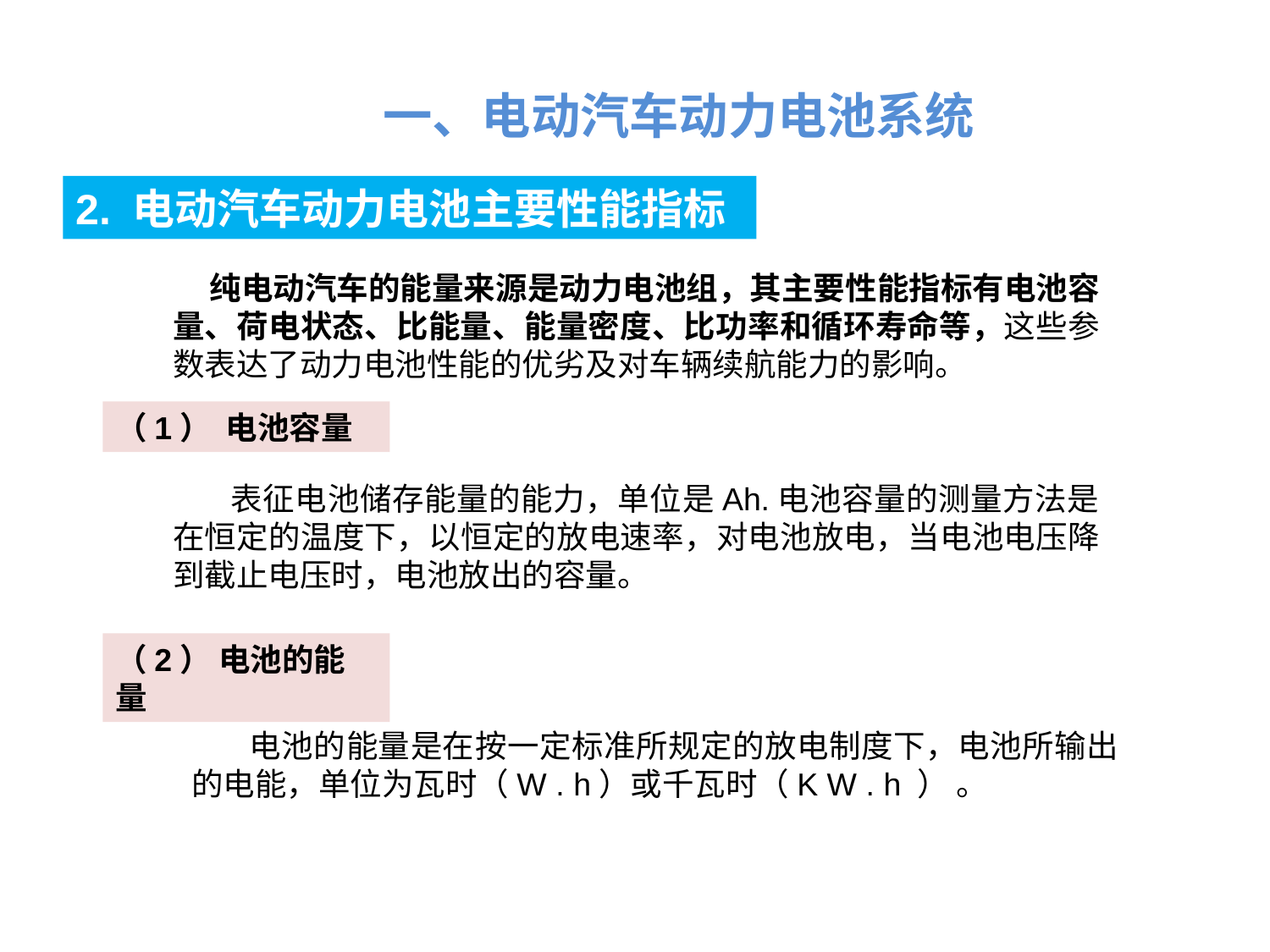

一、电动汽车动力电池系统
2. 电动汽车动力电池主要性能指标
    纯电动汽车的能量来源是动力电池组，其主要性能指标有电池容量、荷电状态、比能量、能量密度、比功率和循环寿命等，这些参数表达了动力电池性能的优劣及对车辆续航能力的影响。
（1）  电池容量
 表征电池储存能量的能力，单位是Ah.电池容量的测量方法是在恒定的温度下，以恒定的放电速率，对电池放电，当电池电压降到截止电压时，电池放出的容量。
（2） 电池的能量
 电池的能量是在按一定标准所规定的放电制度下，电池所输出的电能，单位为瓦时（W . h）或千瓦时（K W . h ） 。